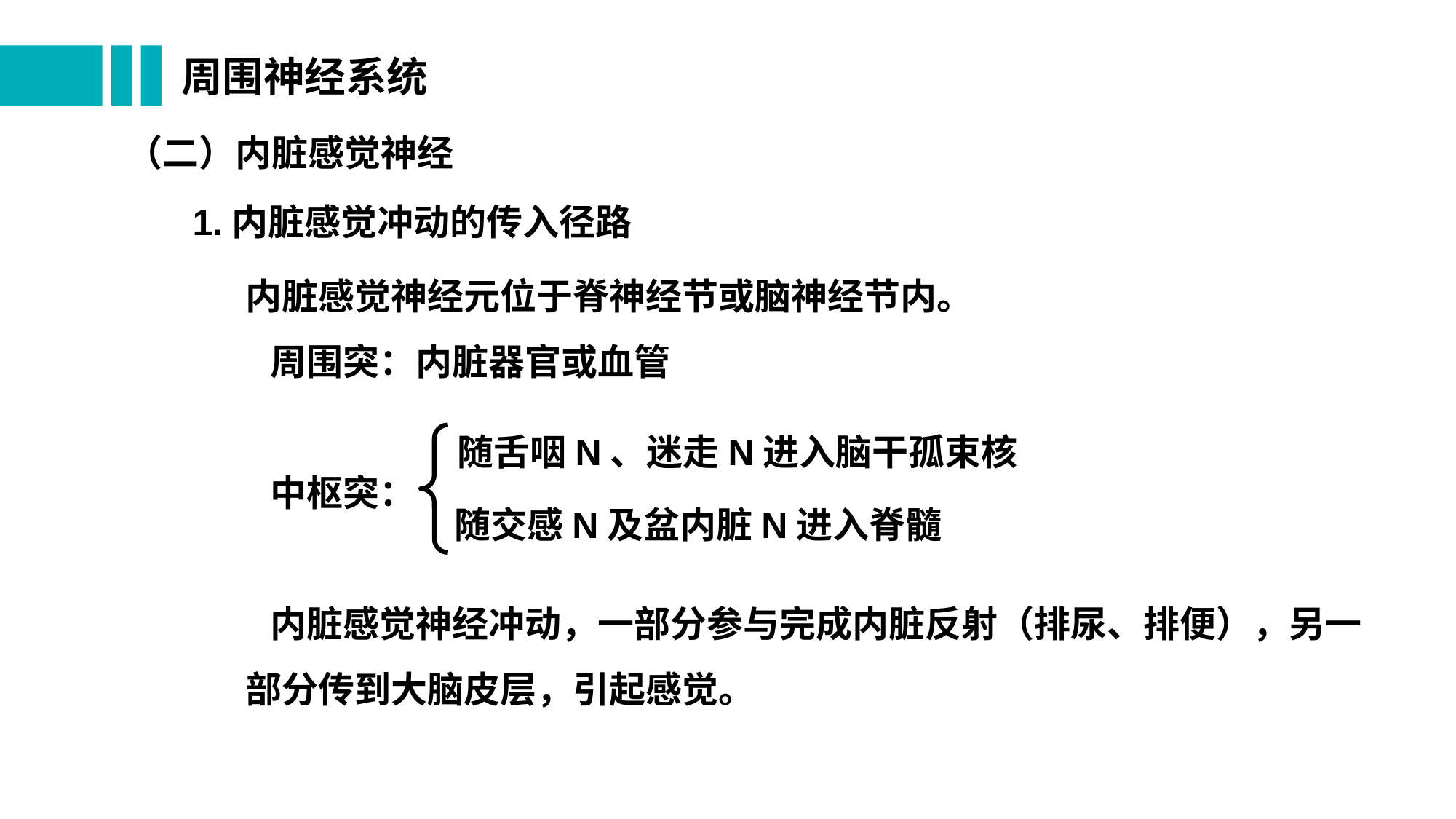

# 周围神经系统

（二）内脏感觉神经
1.内脏感觉冲动的传入径路
内脏感觉神经元位于脊神经节或脑神经节内。
   周围突：内脏器官或血管
   中枢突：
   内脏感觉神经冲动，一部分参与完成内脏反射（排尿、排便），另一部分传到大脑皮层，引起感觉。
随舌咽N、迷走N进入脑干孤束核

随交感N及盆内脏N进入脊髓